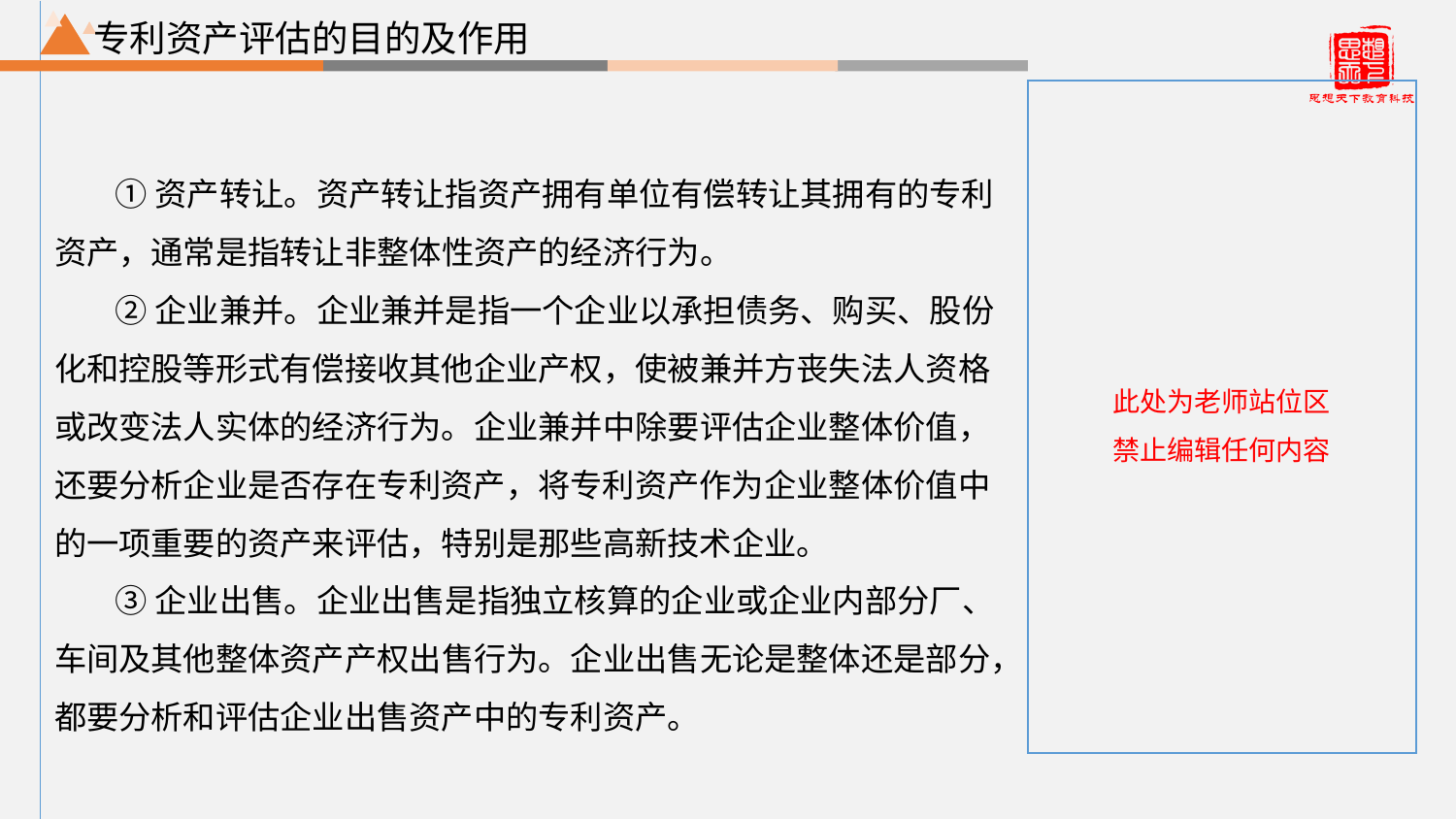

专利资产评估的目的及作用
①资产转让。资产转让指资产拥有单位有偿转让其拥有的专利资产，通常是指转让非整体性资产的经济行为。
②企业兼并。企业兼并是指一个企业以承担债务、购买、股份化和控股等形式有偿接收其他企业产权，使被兼并方丧失法人资格或改变法人实体的经济行为。企业兼并中除要评估企业整体价值，还要分析企业是否存在专利资产，将专利资产作为企业整体价值中的一项重要的资产来评估，特别是那些高新技术企业。
③企业出售。企业出售是指独立核算的企业或企业内部分厂、车间及其他整体资产产权出售行为。企业出售无论是整体还是部分，都要分析和评估企业出售资产中的专利资产。
106